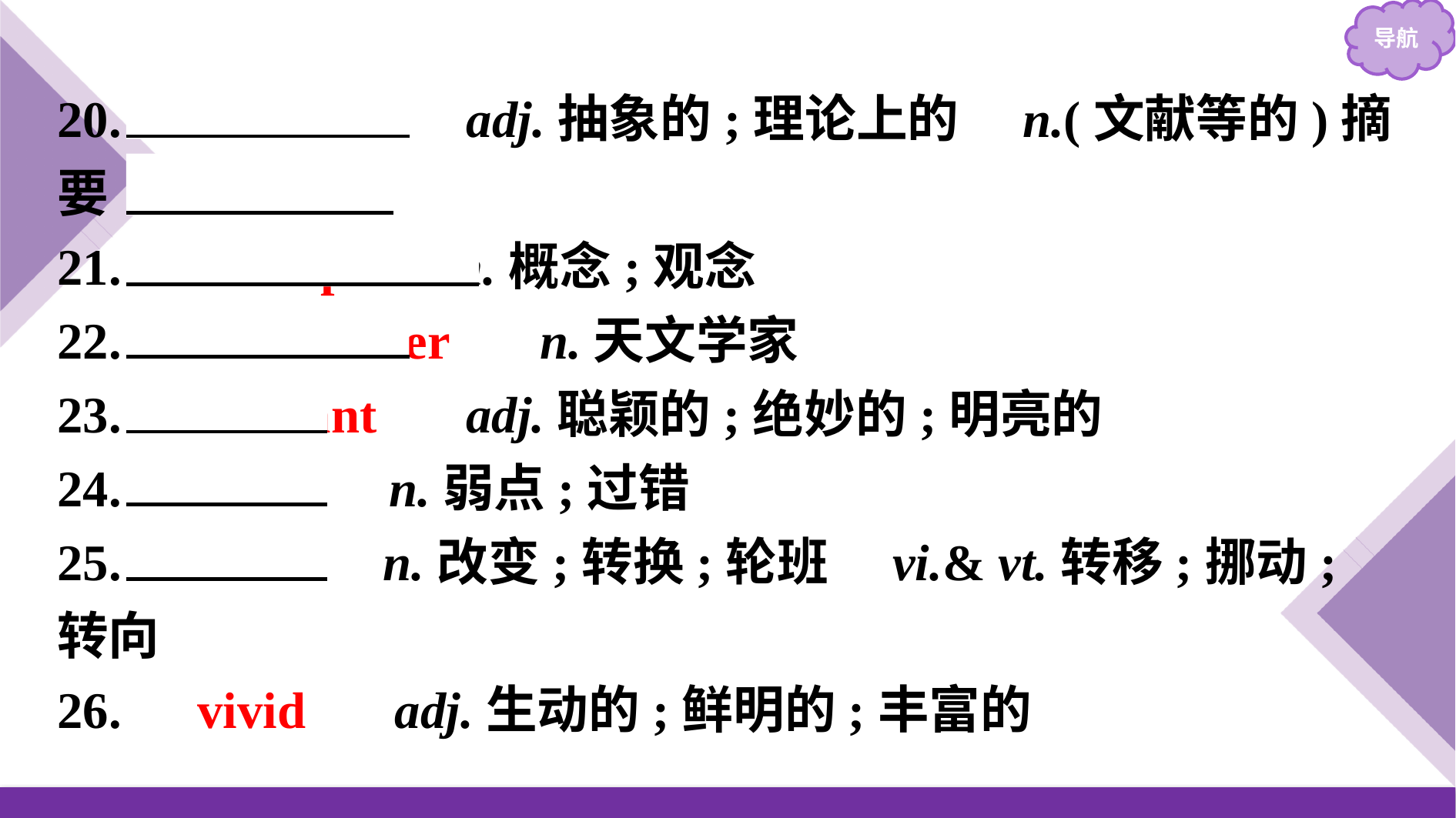

20.　abstract　 adj.抽象的;理论上的　n.(文献等的)摘要
21.　concept　 n.概念;观念
22.　astronomer　 n.天文学家
23.　brilliant　 adj.聪颖的;绝妙的;明亮的
24.　fault　 n.弱点;过错
25.　shift　 n.改变;转换;轮班　vi.& vt.转移;挪动;转向
26.　vivid　 adj.生动的;鲜明的;丰富的